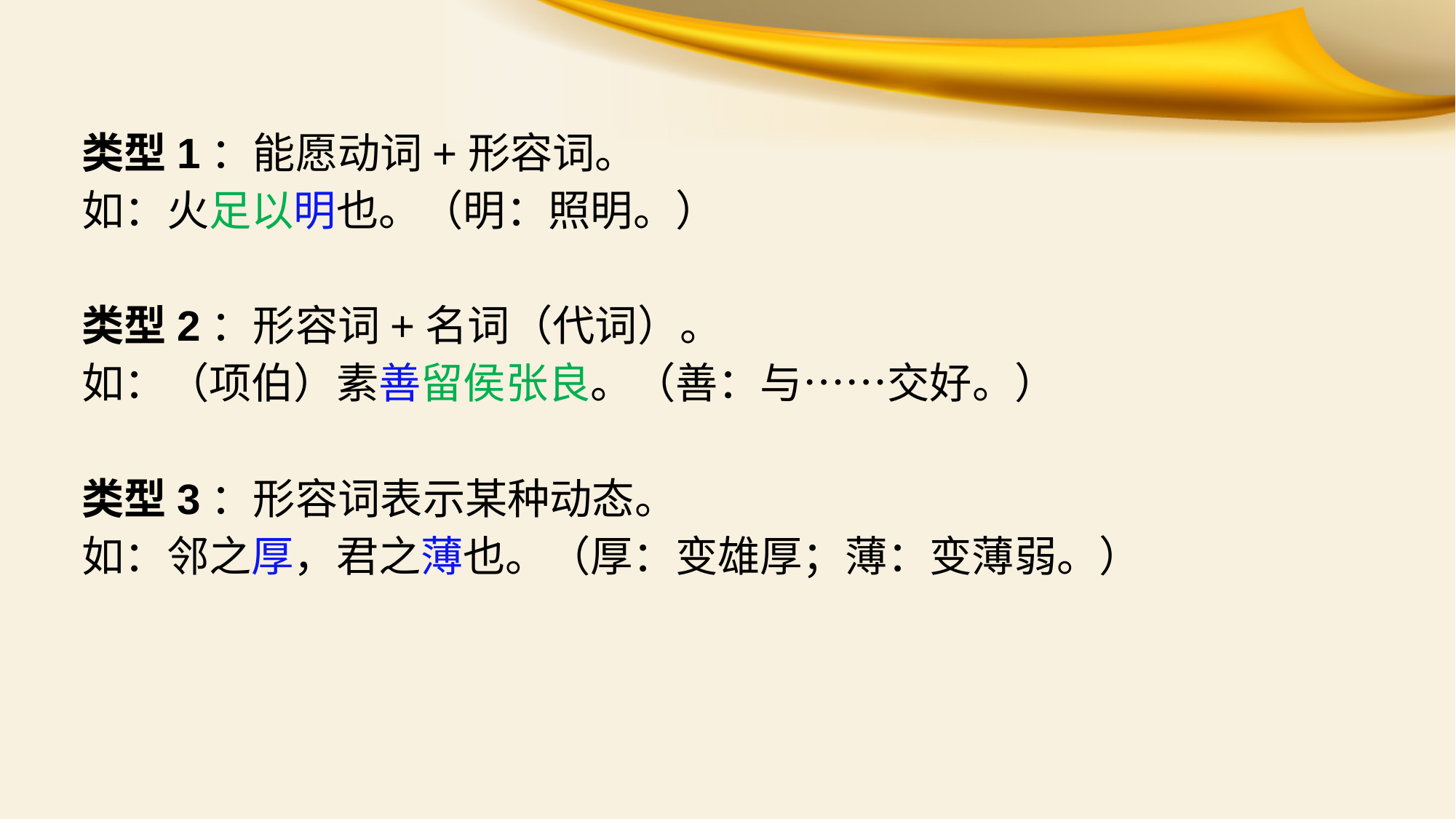

类型1：能愿动词+形容词。
    如：火足以明也。（明：照明。）

    类型2：形容词+名词（代词）。
    如：（项伯）素善留侯张良。（善：与……交好。）

    类型3：形容词表示某种动态。
    如：邻之厚，君之薄也。（厚：变雄厚；薄：变薄弱。）